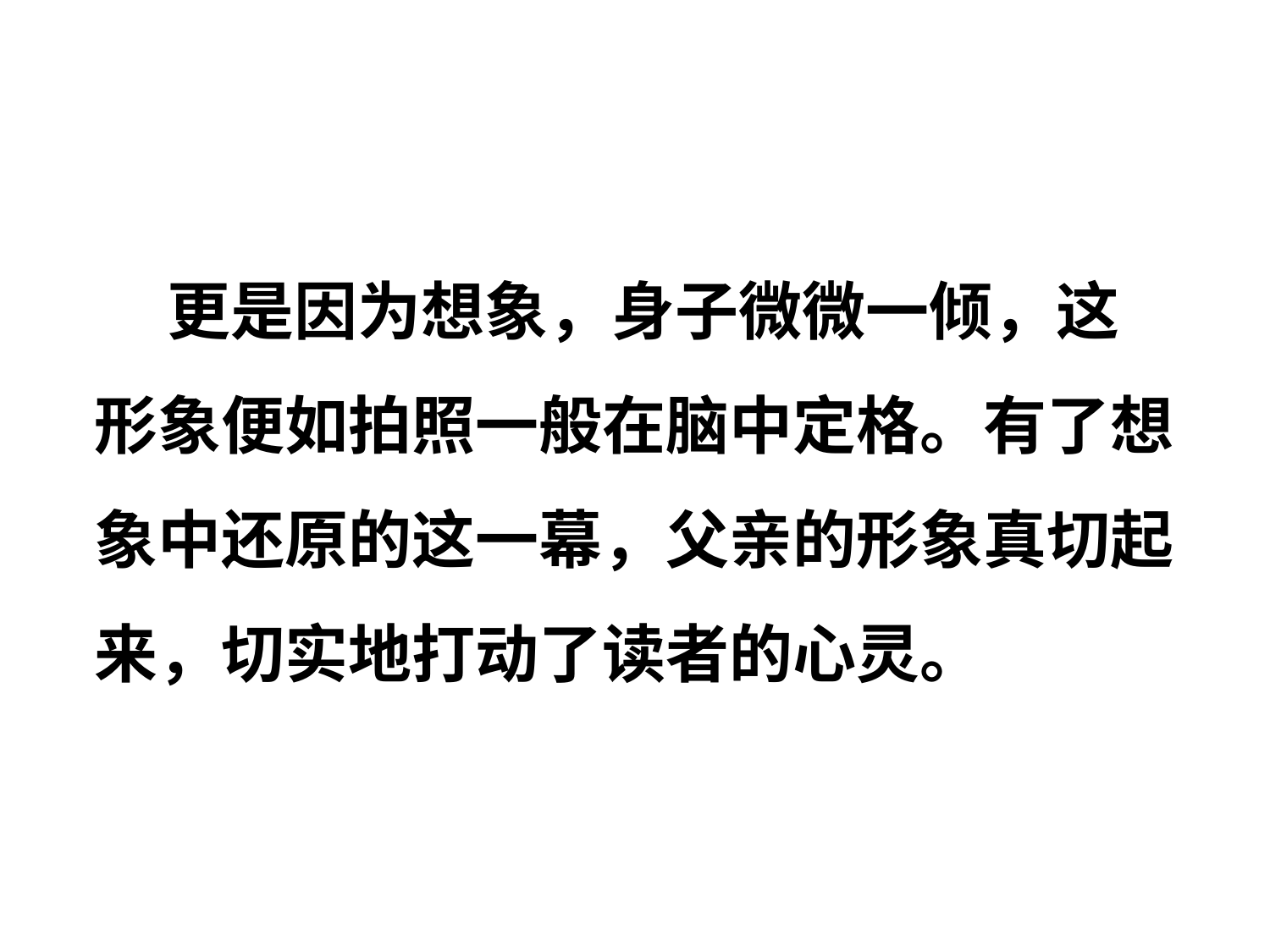

更是因为想象，身子微微一倾，这形象便如拍照一般在脑中定格。有了想象中还原的这一幕，父亲的形象真切起来，切实地打动了读者的心灵。